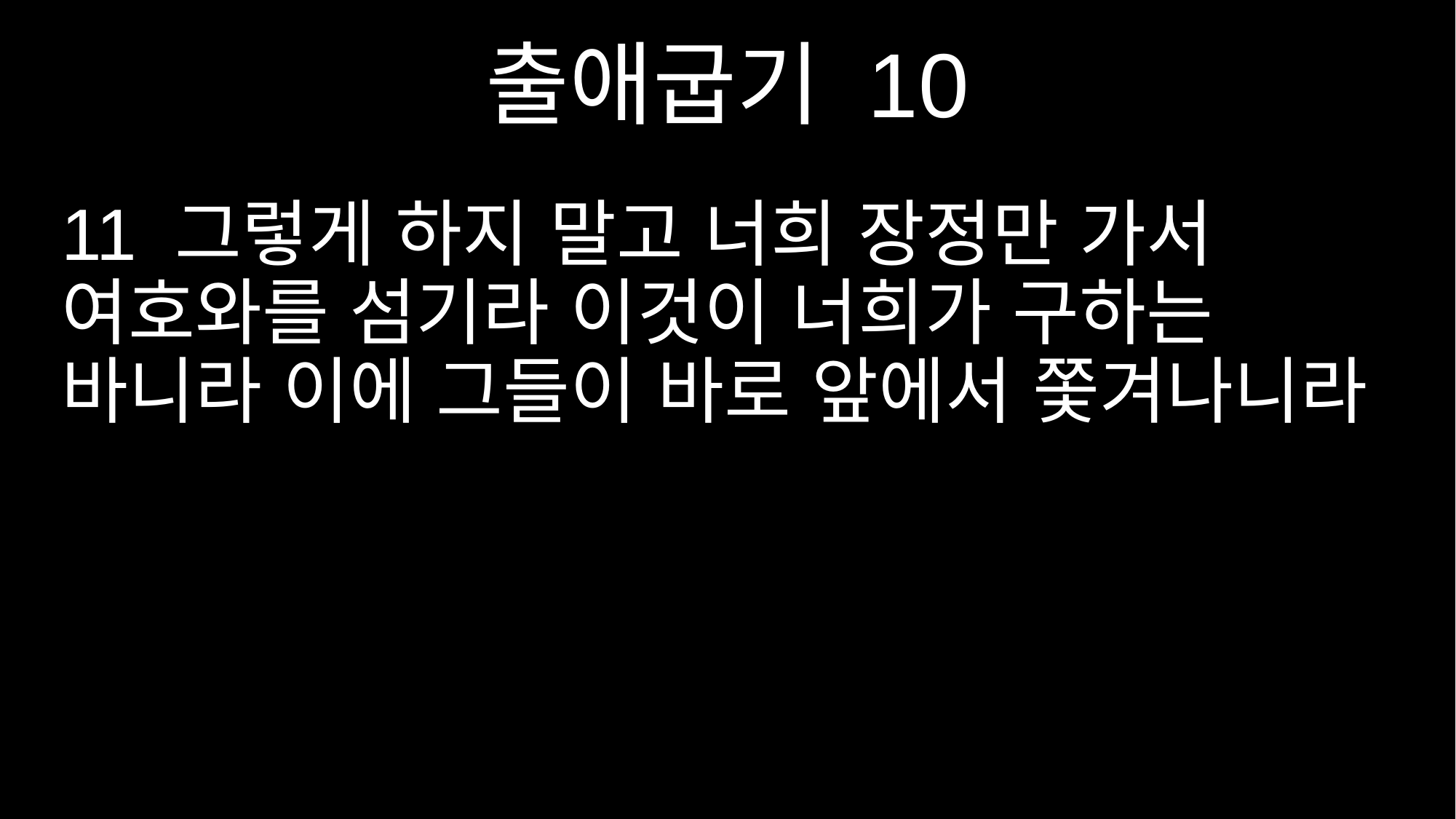

출애굽기 10
11 그렇게 하지 말고 너희 장정만 가서 여호와를 섬기라 이것이 너희가 구하는 바니라 이에 그들이 바로 앞에서 쫓겨나니라